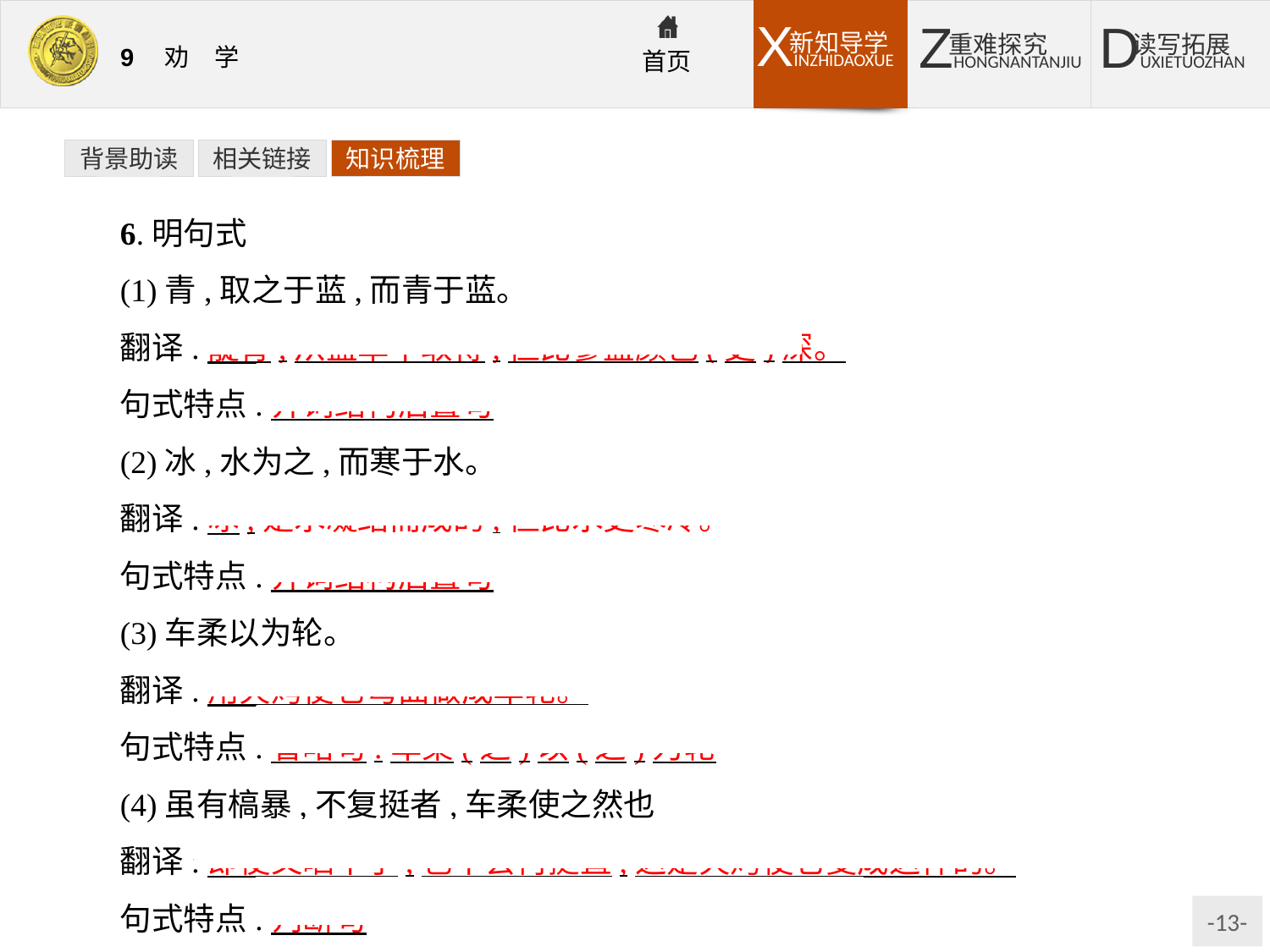

背景助读
相关链接
知识梳理
6.明句式
(1)青,取之于蓝,而青于蓝。
翻译:靛青,从蓝草中取得,但比蓼蓝颜色(更)深。
句式特点:介词结构后置句
(2)冰,水为之,而寒于水。
翻译:冰,是水凝结而成的,但比水更寒冷。
句式特点:介词结构后置句
(3)车柔以为轮。
翻译:用火烤使它弯曲做成车轮。
句式特点:省略句:车柔(之)以(之)为轮
(4)虽有槁暴,不复挺者,车柔使之然也
翻译:即使又晒干了,也不会再挺直,这是火烤使它变成这样的。
句式特点:判断句